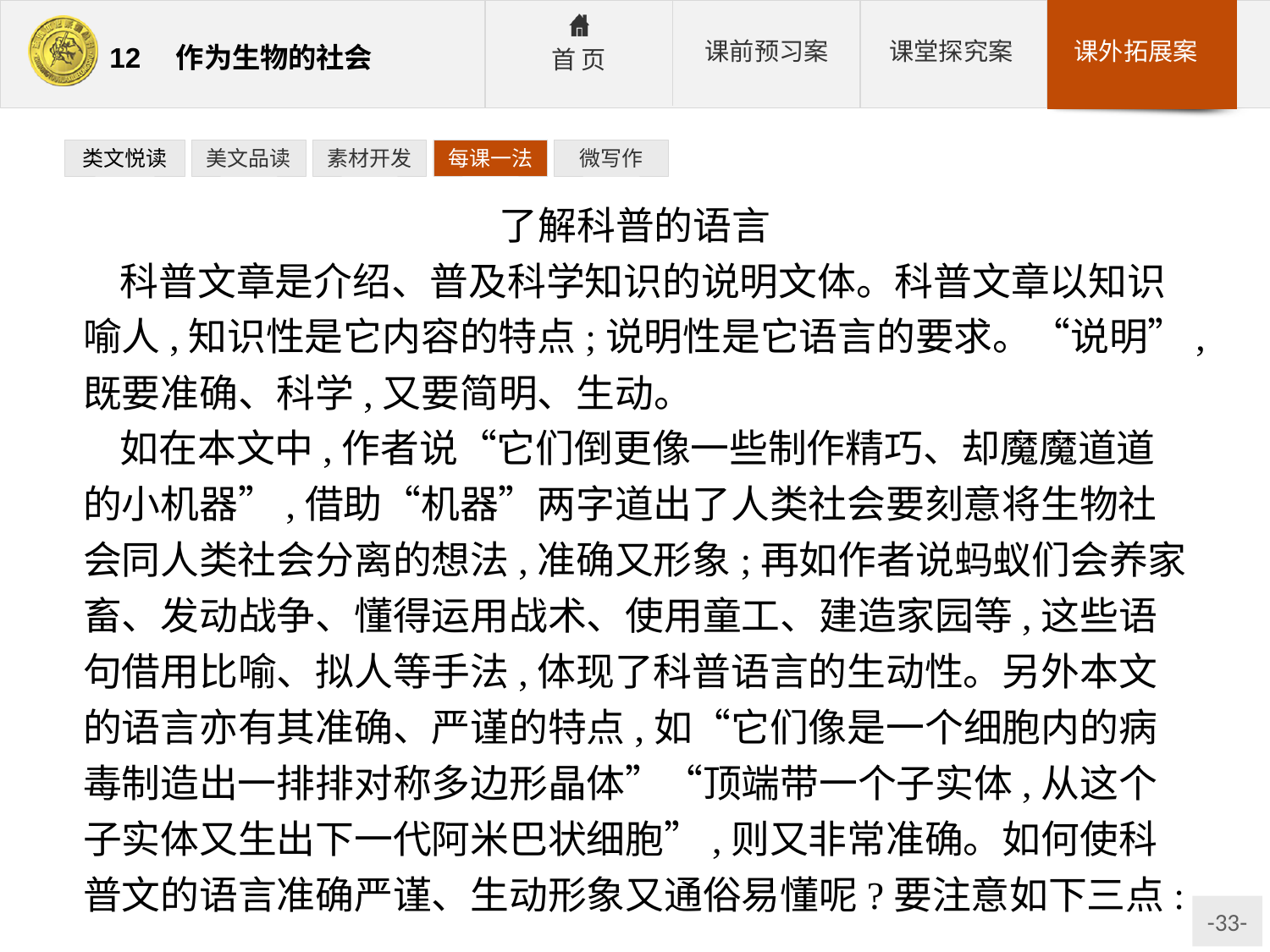

类文悦读
美文品读
素材开发
每课一法
微写作
了解科普的语言
科普文章是介绍、普及科学知识的说明文体。科普文章以知识喻人,知识性是它内容的特点;说明性是它语言的要求。“说明”,既要准确、科学,又要简明、生动。
如在本文中,作者说“它们倒更像一些制作精巧、却魔魔道道的小机器”,借助“机器”两字道出了人类社会要刻意将生物社会同人类社会分离的想法,准确又形象;再如作者说蚂蚁们会养家畜、发动战争、懂得运用战术、使用童工、建造家园等,这些语句借用比喻、拟人等手法,体现了科普语言的生动性。另外本文的语言亦有其准确、严谨的特点,如“它们像是一个细胞内的病毒制造出一排排对称多边形晶体”“顶端带一个子实体,从这个子实体又生出下一代阿米巴状细胞”,则又非常准确。如何使科普文的语言准确严谨、生动形象又通俗易懂呢?要注意如下三点: